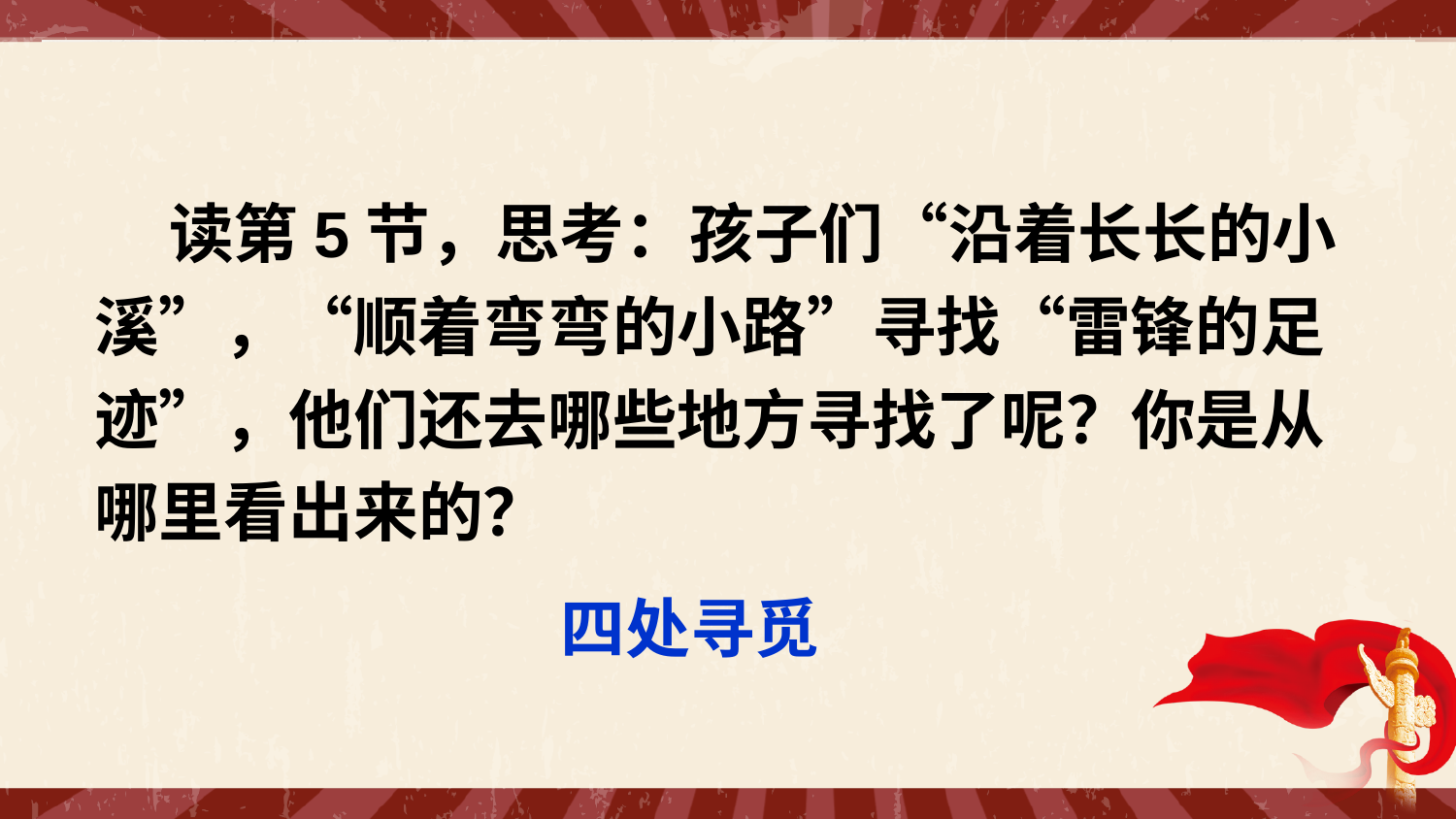

读第5节，思考：孩子们“沿着长长的小溪”，“顺着弯弯的小路”寻找“雷锋的足迹”，他们还去哪些地方寻找了呢？你是从哪里看出来的？
四处寻觅